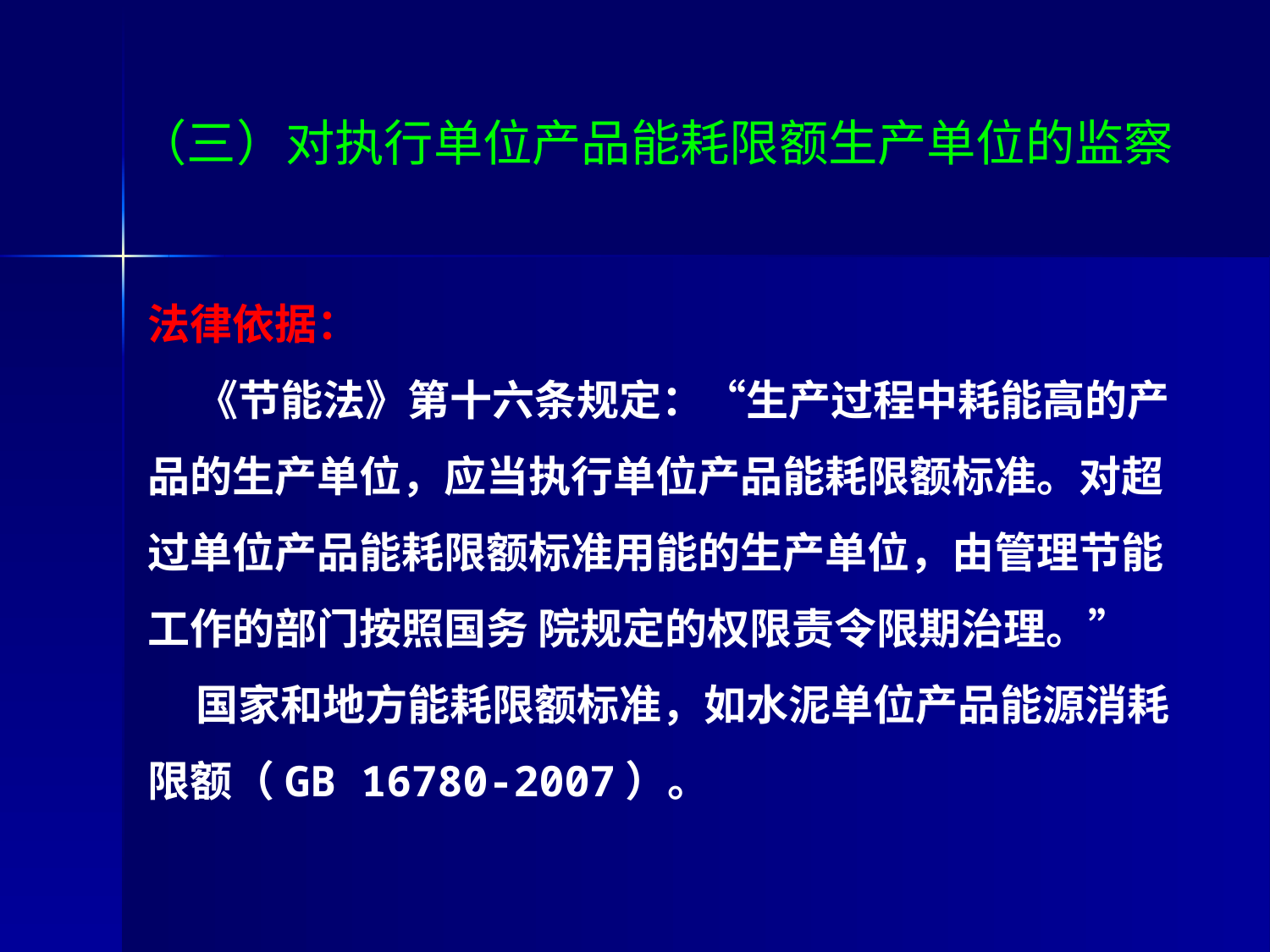

# （三）对执行单位产品能耗限额生产单位的监察
法律依据：
    《节能法》第十六条规定：“生产过程中耗能高的产品的生产单位，应当执行单位产品能耗限额标准。对超过单位产品能耗限额标准用能的生产单位，由管理节能工作的部门按照国务 院规定的权限责令限期治理。”
    国家和地方能耗限额标准，如水泥单位产品能源消耗限额（GB 16780-2007）。